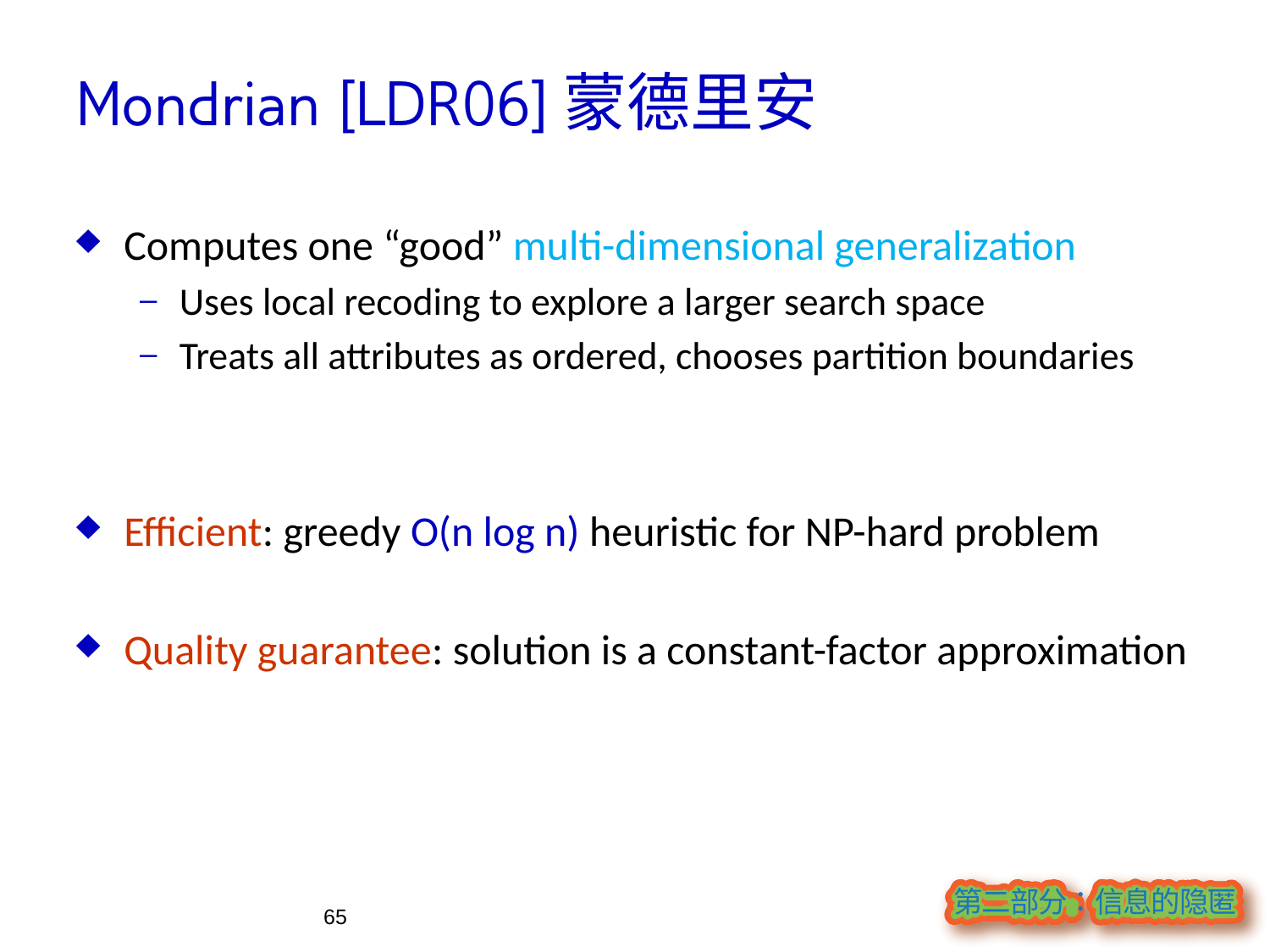

Mondrian [LDR06]蒙德里安
Computes one “good” multi-dimensional generalization
Uses local recoding to explore a larger search space
Treats all attributes as ordered, chooses partition boundaries

Efficient: greedy O(n log n) heuristic for NP-hard problem

Quality guarantee: solution is a constant-factor approximation
65